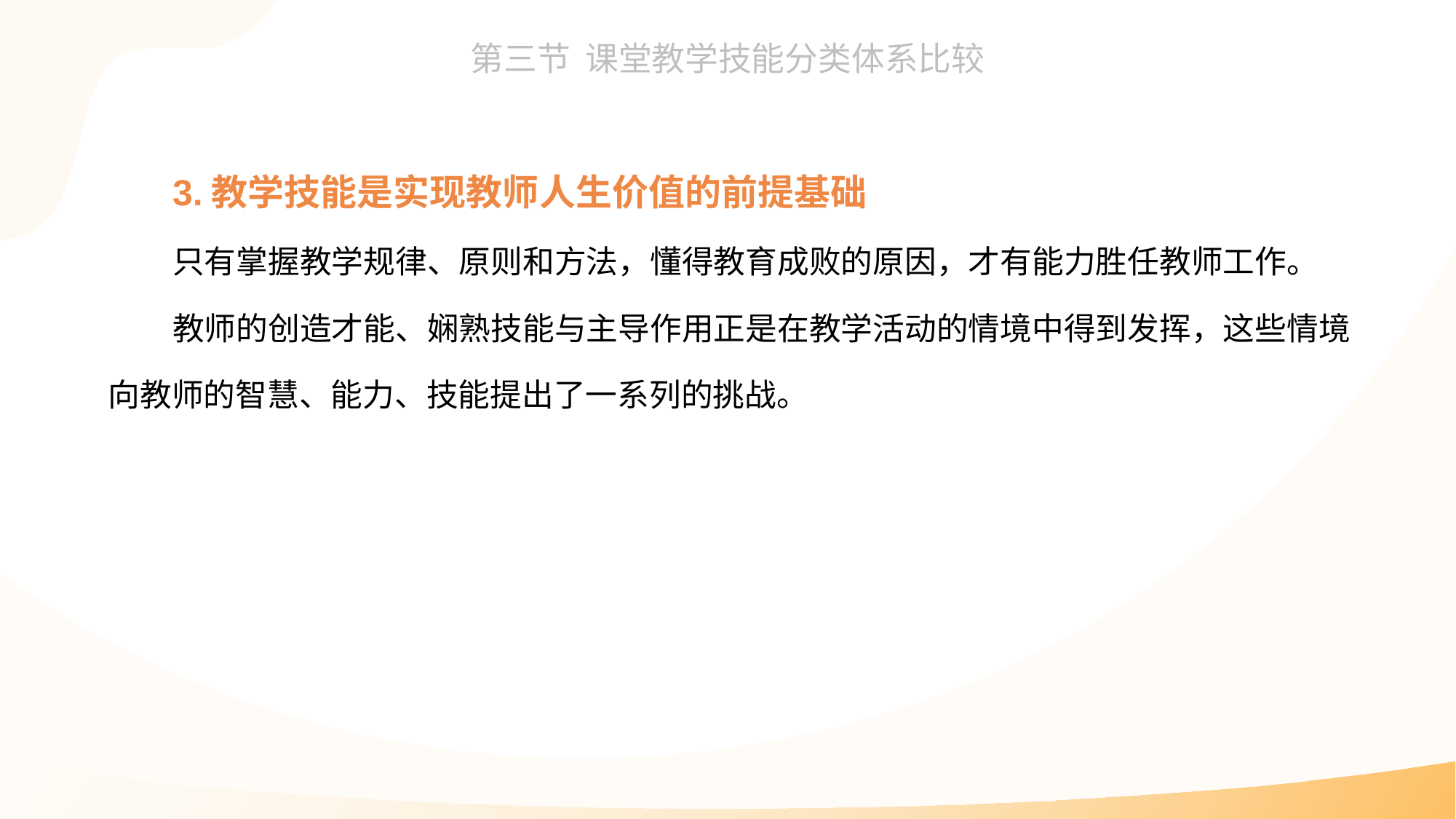

3.教学技能是实现教师人生价值的前提基础
只有掌握教学规律、原则和方法，懂得教育成败的原因，才有能力胜任教师工作。
教师的创造才能、娴熟技能与主导作用正是在教学活动的情境中得到发挥，这些情境向教师的智慧、能力、技能提出了一系列的挑战。